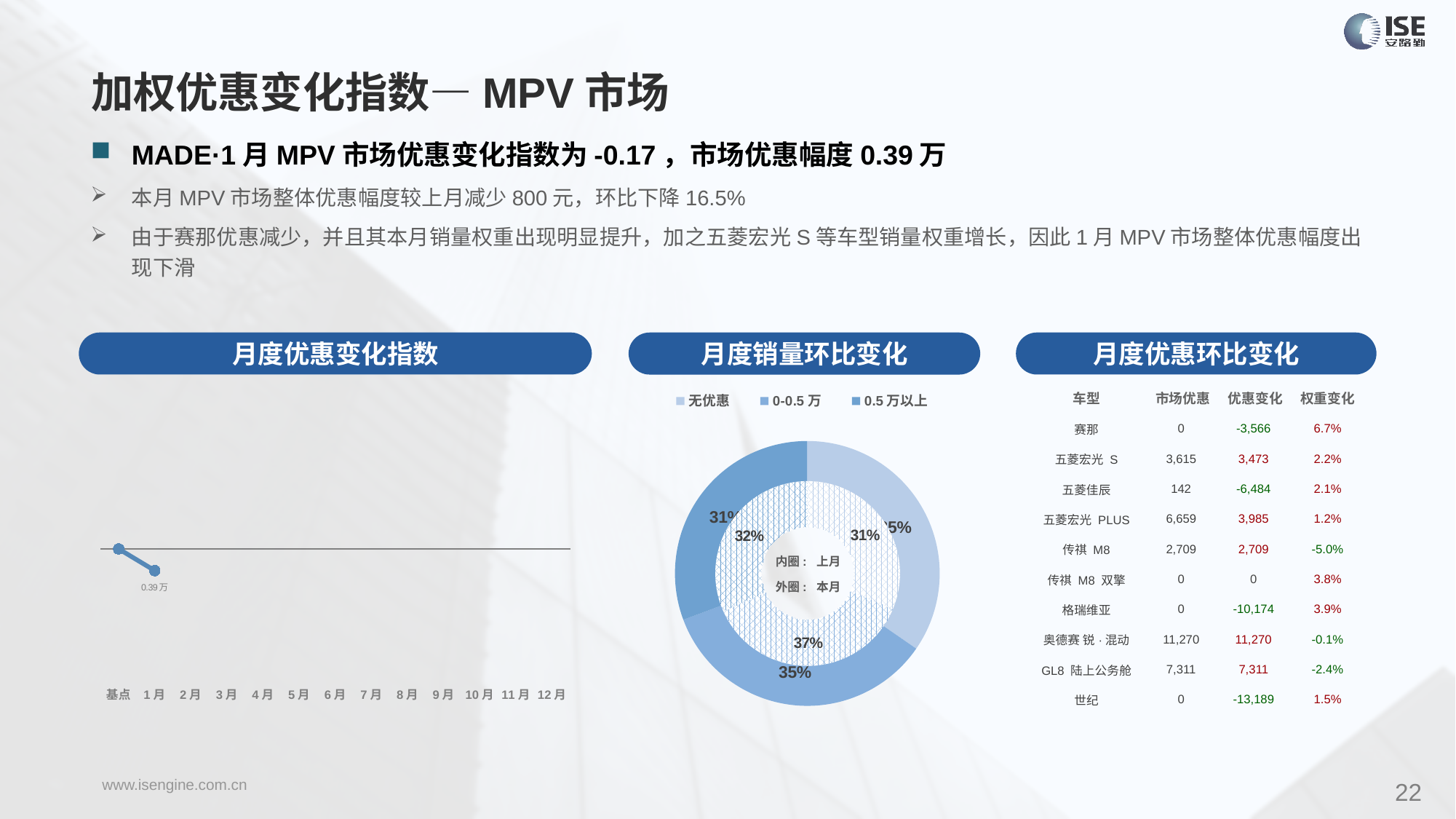

加权优惠变化指数—MPV市场
MADE·1月MPV市场优惠变化指数为-0.17，市场优惠幅度0.39万
本月MPV市场整体优惠幅度较上月减少800元，环比下降16.5%
由于赛那优惠减少，并且其本月销量权重出现明显提升，加之五菱宏光S等车型销量权重增长，因此1月MPV市场整体优惠幅度出现下滑
月度优惠变化指数

月度优惠环比变化

月度销量环比变化

| 车型 | 市场优惠 | 优惠变化 | 权重变化 |
| --- | --- | --- | --- |
| 赛那 | 0 | -3,566 | 6.7% |
| 五菱宏光 S | 3,615 | 3,473 | 2.2% |
| 五菱佳辰 | 142 | -6,484 | 2.1% |
| 五菱宏光 PLUS | 6,659 | 3,985 | 1.2% |
| 传祺 M8 | 2,709 | 2,709 | -5.0% |
| 传祺 M8 双擎 | 0 | 0 | 3.8% |
| 格瑞维亚 | 0 | -10,174 | 3.9% |
| 奥德赛 锐·混动 | 11,270 | 11,270 | -0.1% |
| GL8 陆上公务舱 | 7,311 | 7,311 | -2.4% |
| 世纪 | 0 | -13,189 | 1.5% |

### Chart

| Category | Y2022 |
|---|---|
| 基点 | 0.0 |
| 1月 | -0.17 |
| 2月 | None |
| 3月 | None |
| 4月 | None |
| 5月 | None |
| 6月 | None |
| 7月 | None |
| 8月 | None |
| 9月 | None |
| 10月 | None |
| 11月 | None |
| 12月 | None |

### Chart

| Category | 销量 |
|---|---|
| 无优惠 | 15267.0 |
| 0-0.5万 | 15300.0 |
| 0.5万以上 | 13538.0 |

### Chart

| Category | 销量 |
|---|---|
| 无优惠 | 24836.0 |
| 0-0.5万 | 29318.0 |
| 0.5万以上 | 25138.0 |
内圈:  上月
外圈:  本月
22